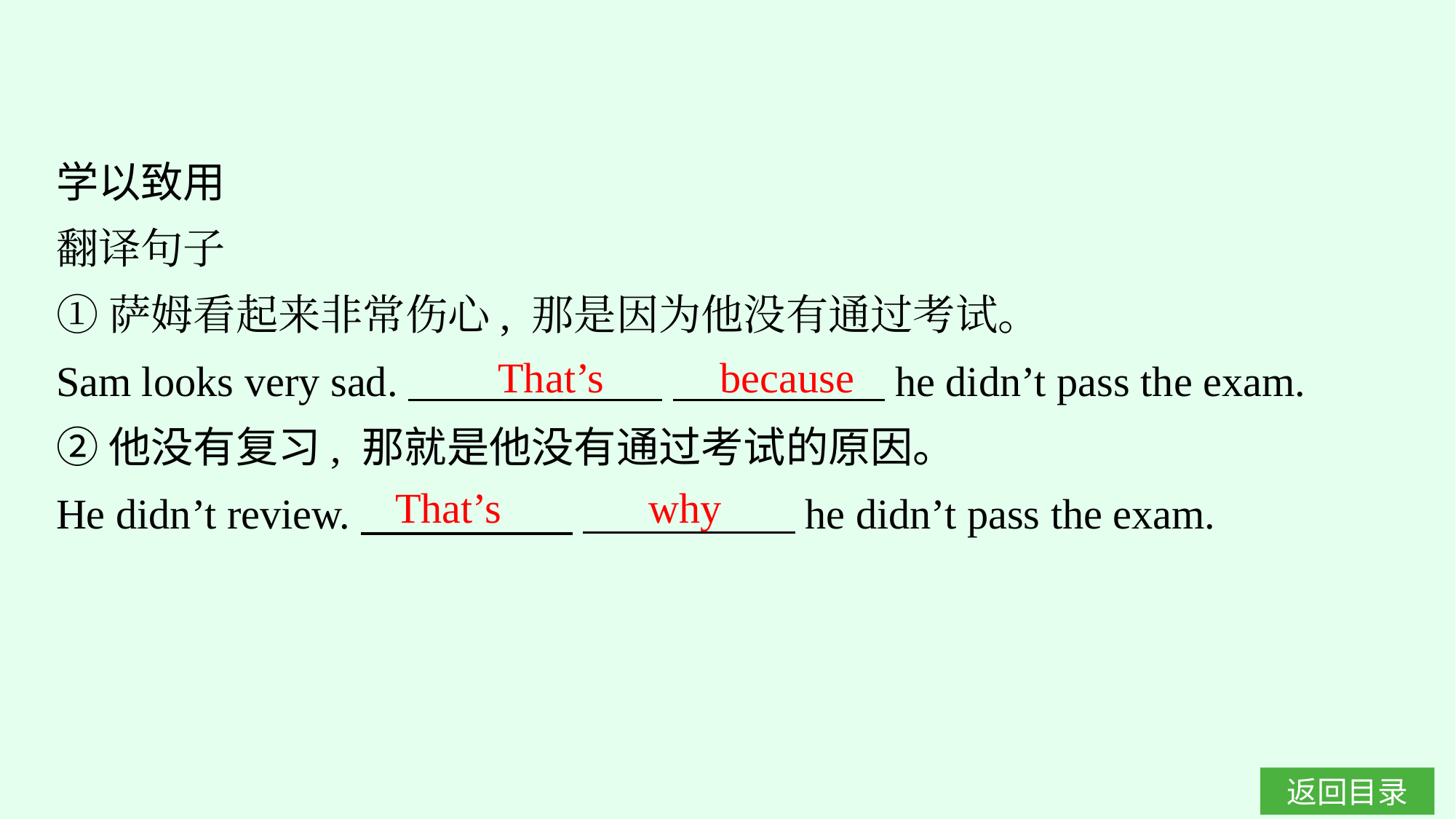

学以致用
翻译句子
①萨姆看起来非常伤心, 那是因为他没有通过考试。
Sam looks very sad.　　　　　　 　　　　　he didn’t pass the exam.
②他没有复习, 那就是他没有通过考试的原因。
He didn’t review.　　　　　 　　　　　he didn’t pass the exam.
That’s           because
That’s              why